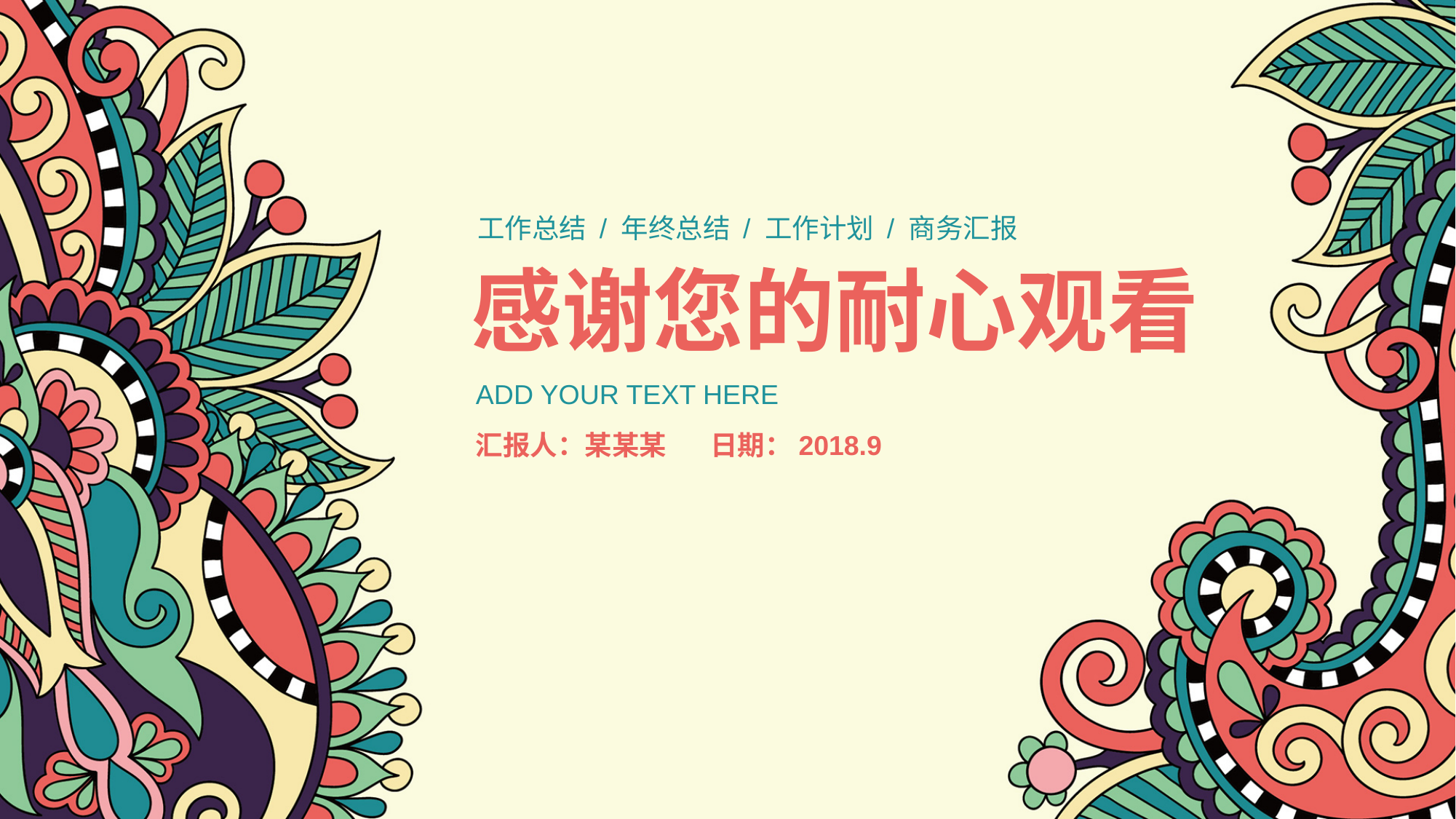

工作总结 / 年终总结 / 工作计划 / 商务汇报
感谢您的耐心观看
ADD YOUR TEXT HERE
汇报人：某某某
日期：2018.9